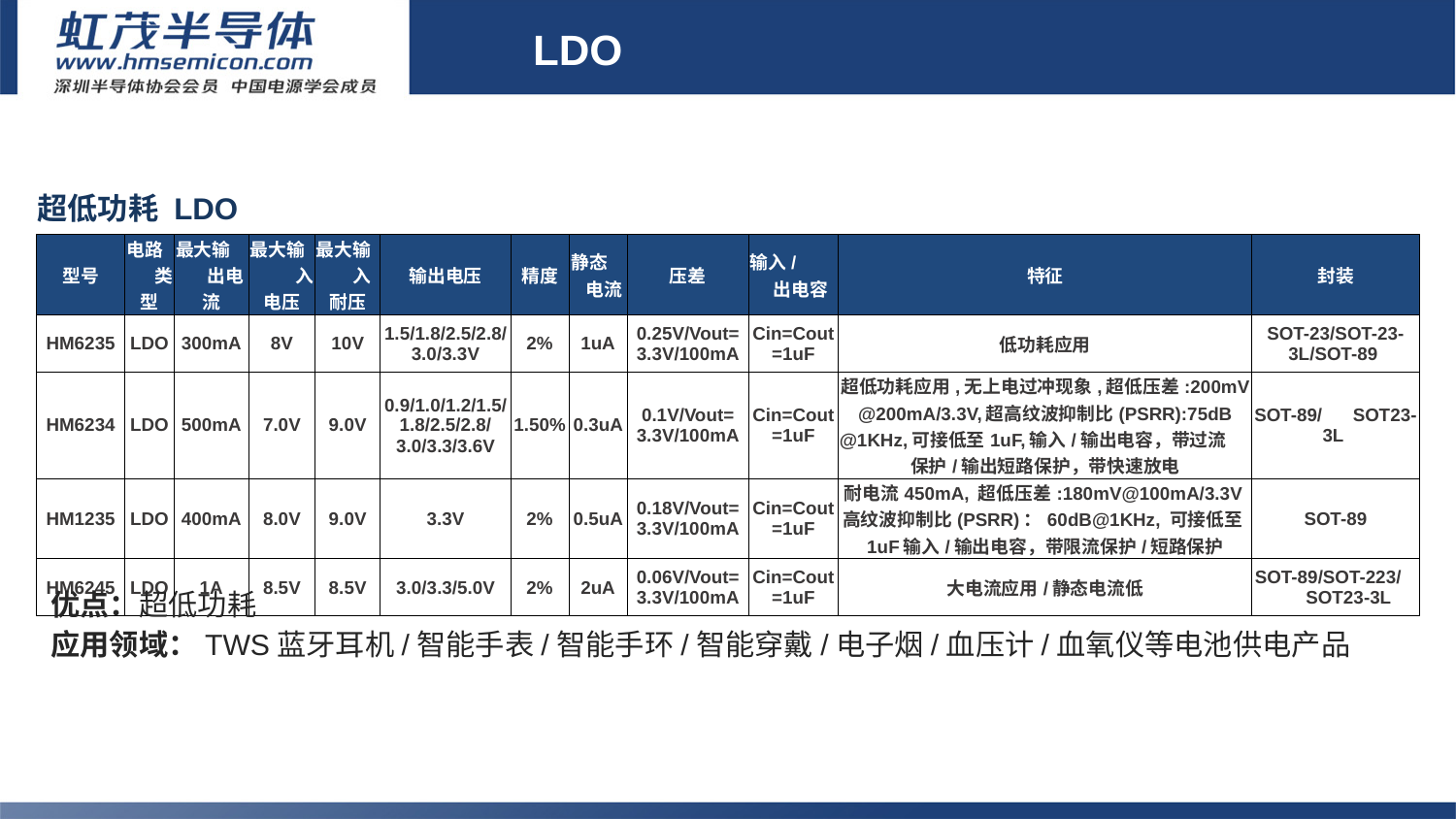

LDO
| 超低功耗 LDO |  |  |  |  |  |  |  |  |  |  |  |
| --- | --- | --- | --- | --- | --- | --- | --- | --- | --- | --- | --- |
| 型号 | 电路 类型 | 最大输 出电流 | 最大输 入电压 | 最大输 入耐压 | 输出电压 | 精度 | 静态 电流 | 压差 | 输入/ 出电容 | 特征 | 封装 |
| HM6235 | LDO | 300mA | 8V | 10V | 1.5/1.8/2.5/2.8/3.0/3.3V | 2% | 1uA | 0.25V/Vout= 3.3V/100mA | Cin=Cout=1uF | 低功耗应用 | SOT-23/SOT-23-3L/SOT-89 |
| HM6234 | LDO | 500mA | 7.0V | 9.0V | 0.9/1.0/1.2/1.5/1.8/2.5/2.8/ 3.0/3.3/3.6V | 1.50% | 0.3uA | 0.1V/Vout= 3.3V/100mA | Cin=Cout=1uF | 超低功耗应用,无上电过冲现象,超低压差:200mV @200mA/3.3V,超高纹波抑制比(PSRR):75dB @1KHz,可接低至1uF,输入/输出电容，带过流 保护/输出短路保护，带快速放电 | SOT-89/ SOT23-3L |
| HM1235 | LDO | 400mA | 8.0V | 9.0V | 3.3V | 2% | 0.5uA | 0.18V/Vout= 3.3V/100mA | Cin=Cout=1uF | 耐电流450mA, 超低压差:180mV@100mA/3.3V高纹波抑制比(PSRR)：60dB@1KHz, 可接低至1uF输入/输出电容，带限流保护/短路保护 | SOT-89 |
| HM6245 | LDO | 1A | 8.5V | 8.5V | 3.0/3.3/5.0V | 2% | 2uA | 0.06V/Vout= 3.3V/100mA | Cin=Cout=1uF | 大电流应用/静态电流低 | SOT-89/SOT-223/ SOT23-3L |
# LDO
优点：超低功耗
应用领域：TWS蓝牙耳机/智能手表/智能手环/智能穿戴/电子烟/血压计/血氧仪等电池供电产品